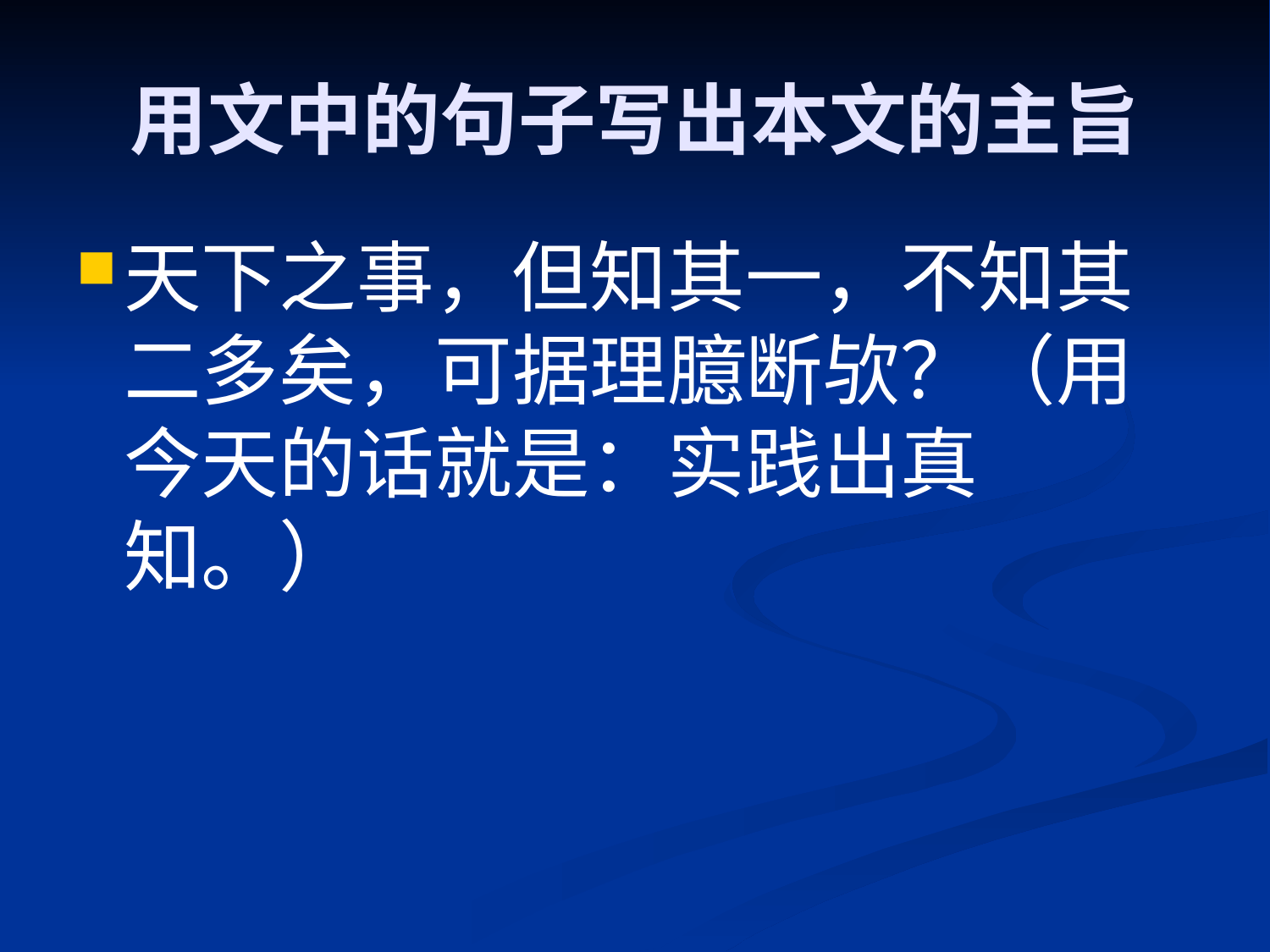

# 用文中的句子写出本文的主旨
天下之事，但知其一，不知其二多矣，可据理臆断欤？（用今天的话就是：实践出真知。）